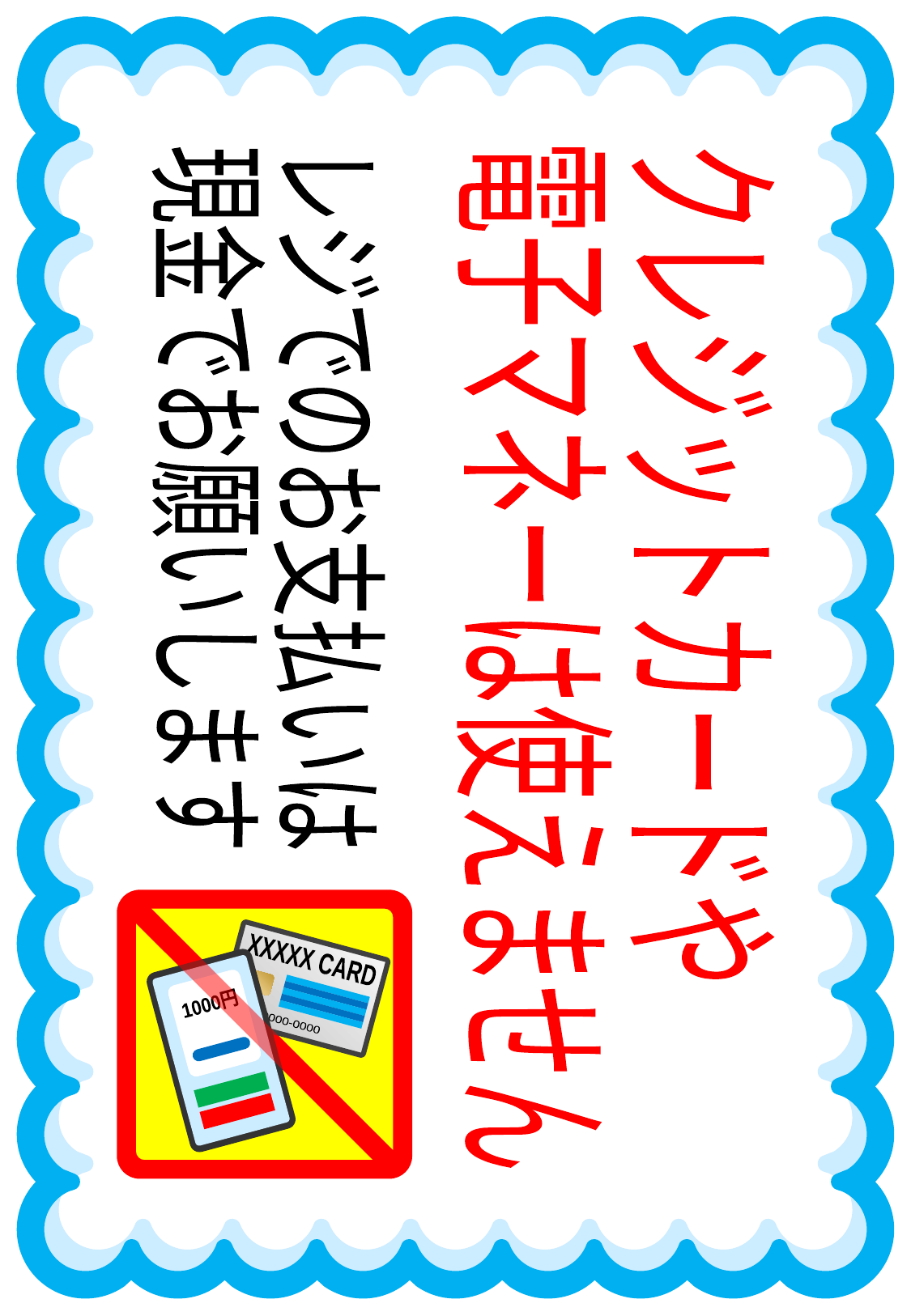

レジでのお支払いは
現金でお願いします
クレジットカードや
電子マネーは使えません

XXXXX CARD

0000-0000-0000

1000円